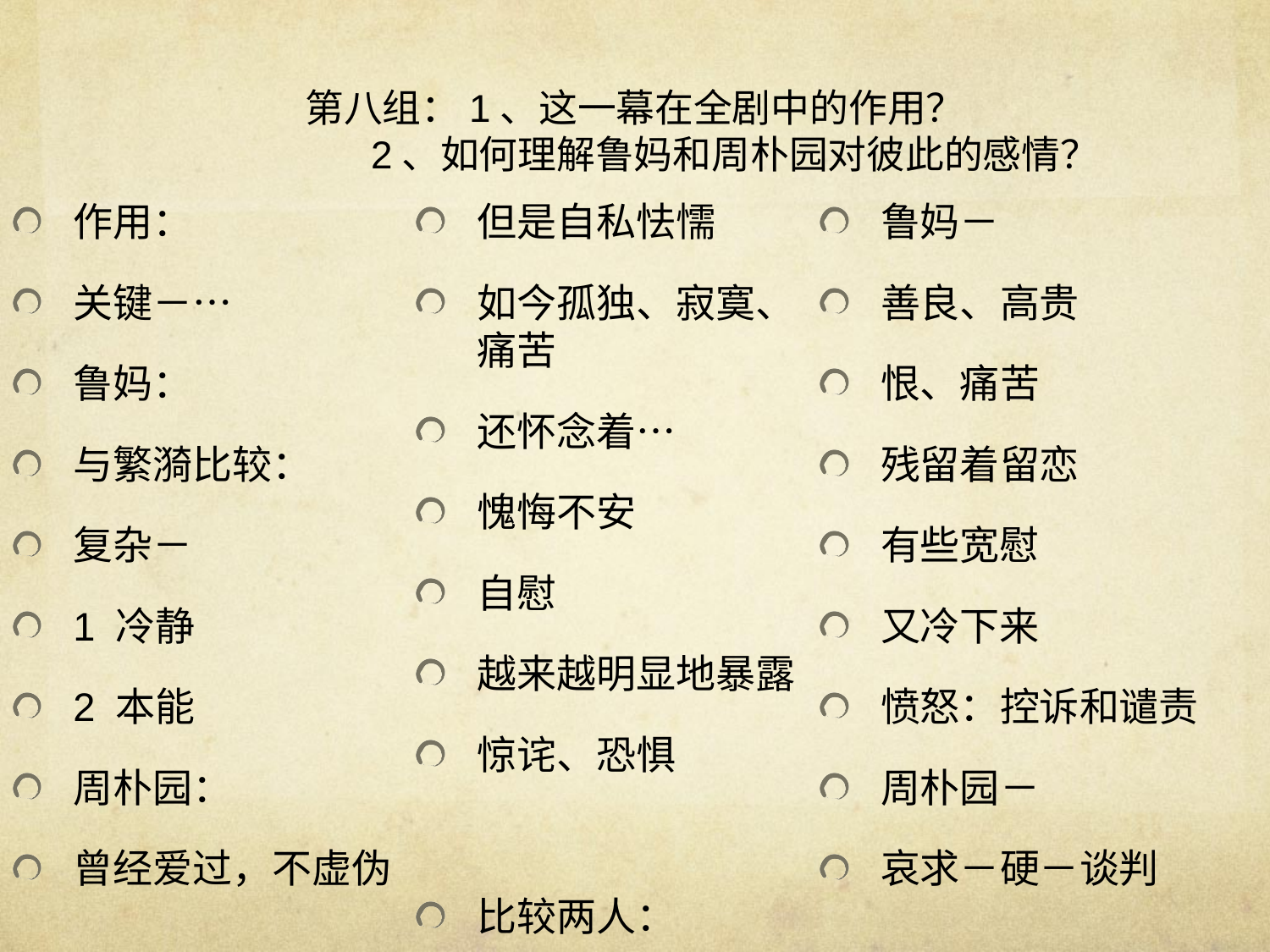

# 第八组：1、这一幕在全剧中的作用？ 2、如何理解鲁妈和周朴园对彼此的感情？
作用：
关键－…
鲁妈：
与繁漪比较：
复杂－
1 冷静
2 本能
周朴园：
曾经爱过，不虚伪
但是自私怯懦
如今孤独、寂寞、痛苦
还怀念着…
愧悔不安
自慰
越来越明显地暴露
惊诧、恐惧

比较两人：
鲁妈－
善良、高贵
恨、痛苦
残留着留恋
有些宽慰
又冷下来
愤怒：控诉和谴责
周朴园－
哀求－硬－谈判